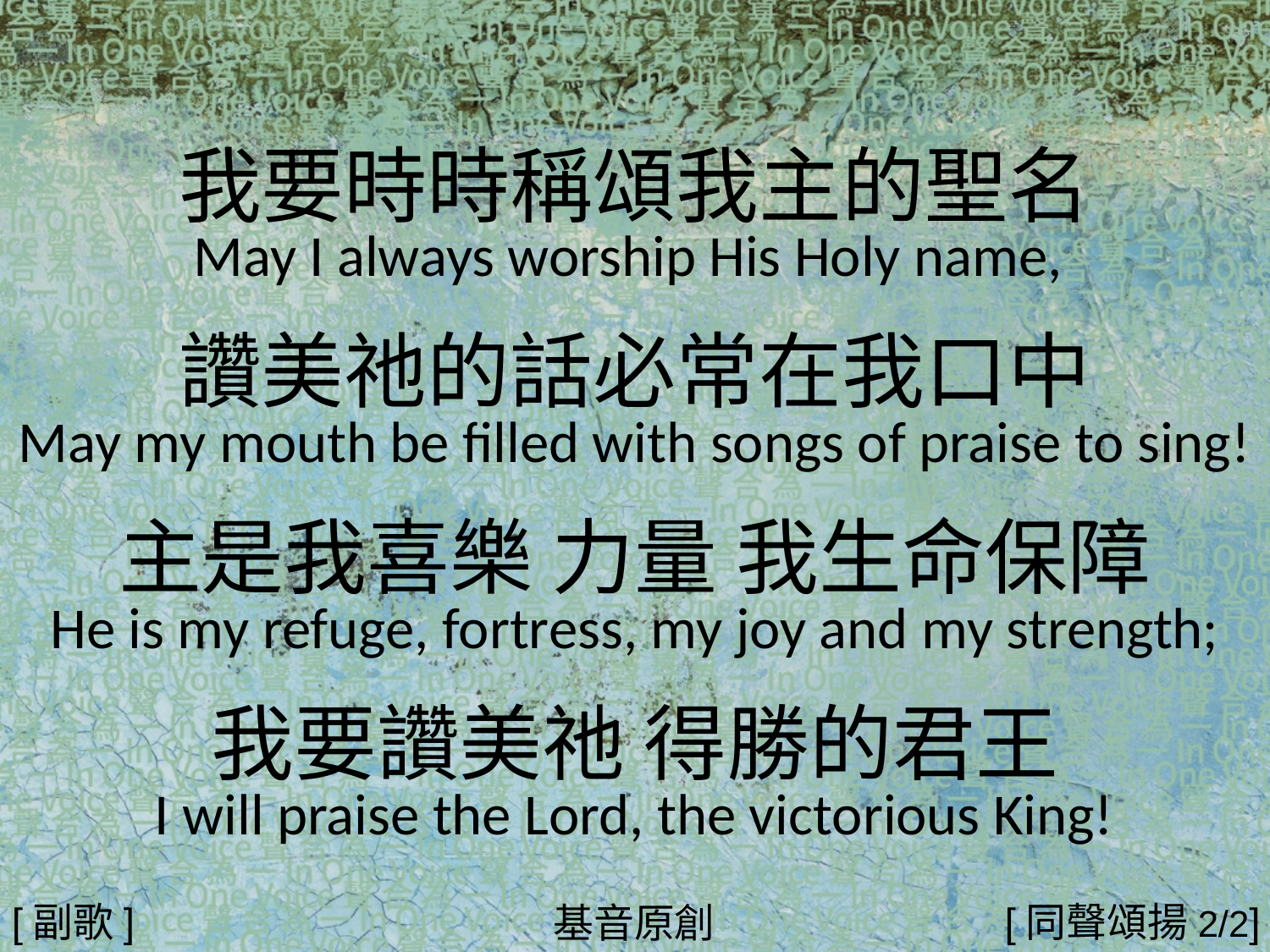

我要時時稱頌我主的聖名
May I always worship His Holy name,

讚美祂的話必常在我口中
May my mouth be filled with songs of praise to sing!

主是我喜樂 力量 我生命保障
He is my refuge, fortress, my joy and my strength;

我要讚美祂 得勝的君王
I will praise the Lord, the victorious King!
#

[副歌]
[同聲頌揚2/2]
基音原創